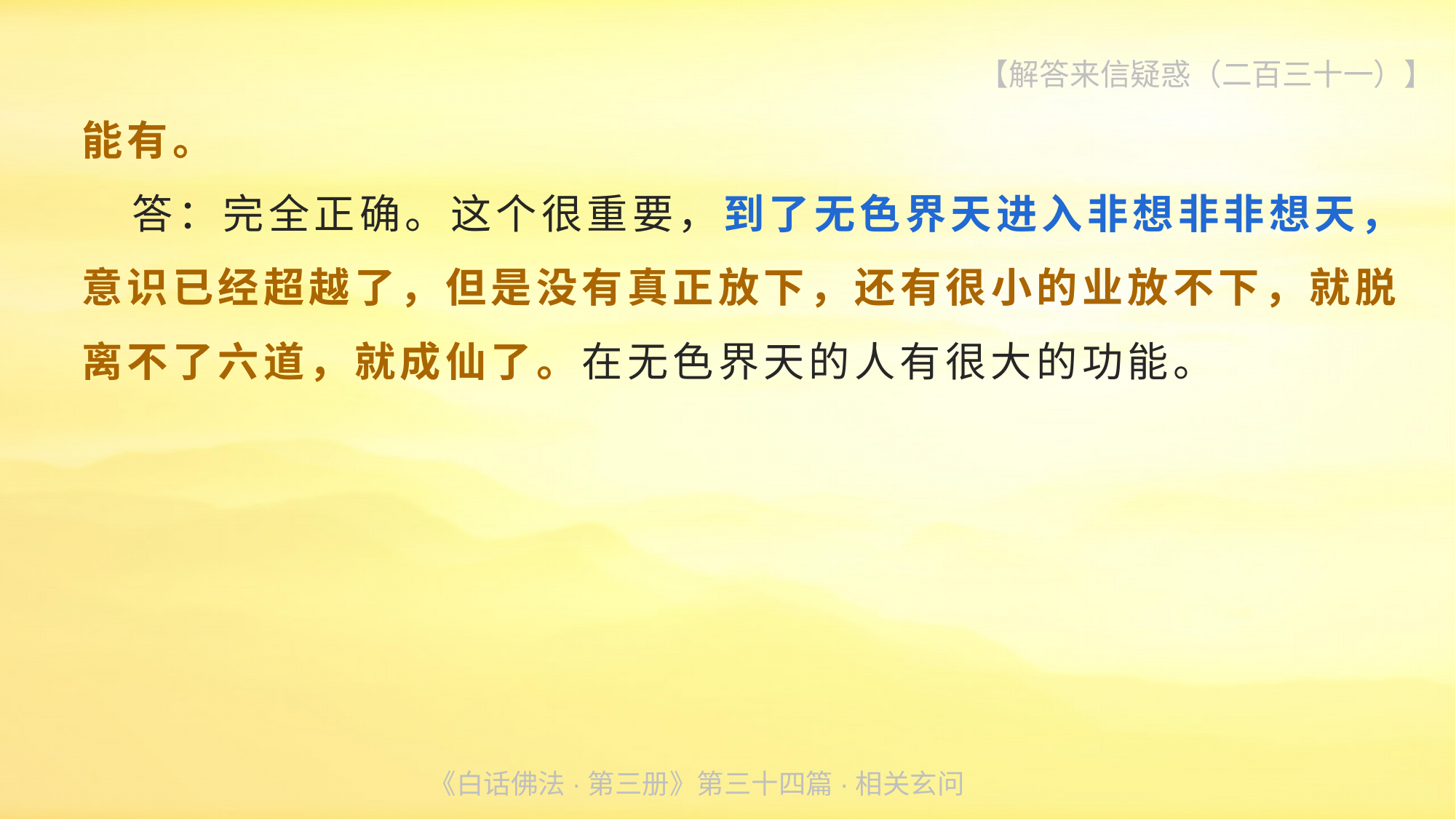

【解答来信疑惑（二百三十一）】
能有。
   答：完全正确。这个很重要，到了无色界天进入非想非非想天，意识已经超越了，但是没有真正放下，还有很小的业放不下，就脱离不了六道，就成仙了。在无色界天的人有很大的功能。
《白话佛法·第三册》第三十四篇·相关玄问